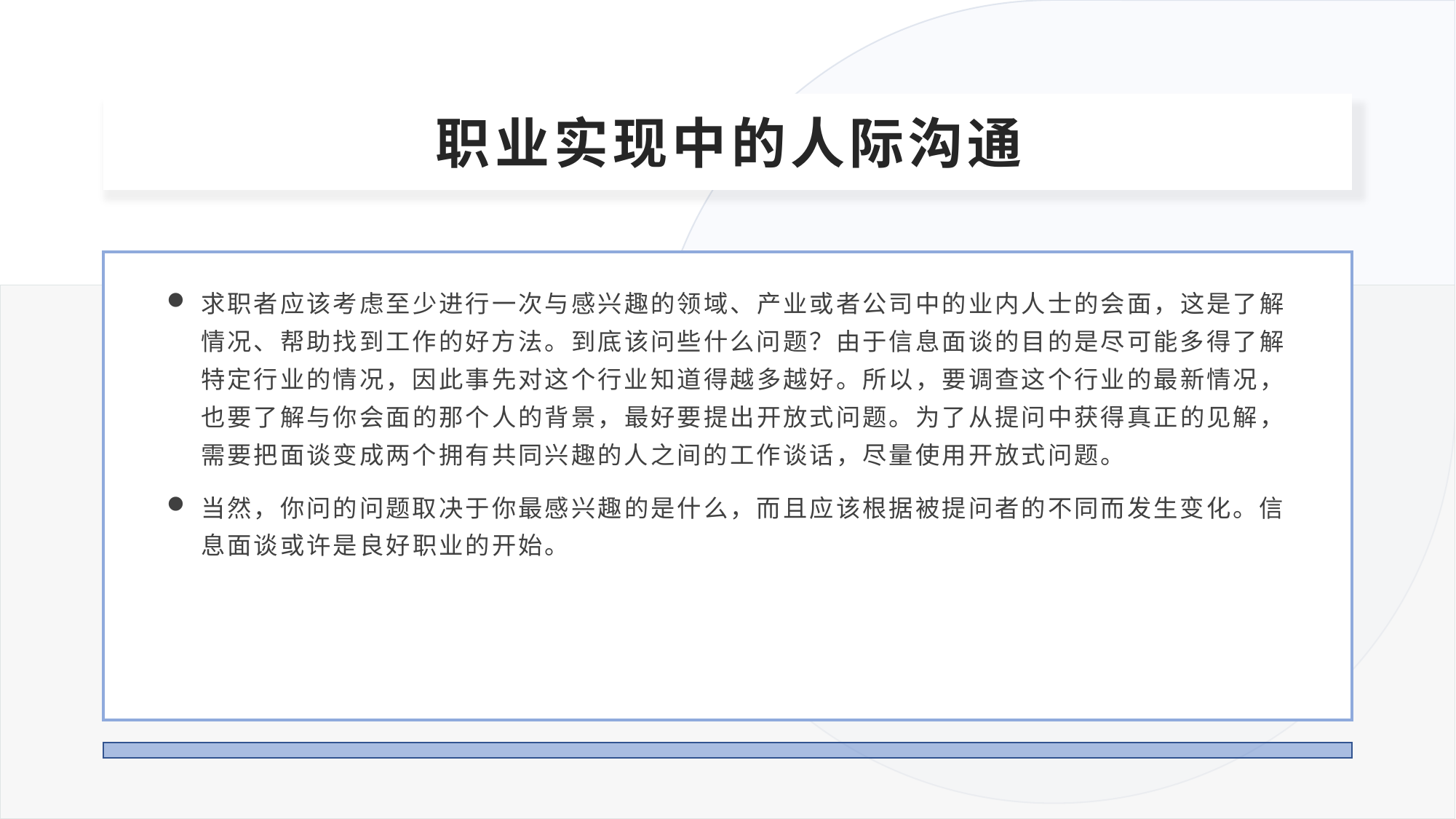

职业实现中的人际沟通

求职者应该考虑至少进行一次与感兴趣的领域、产业或者公司中的业内人士的会面，这是了解情况、帮助找到工作的好方法。到底该问些什么问题？由于信息面谈的目的是尽可能多得了解特定行业的情况，因此事先对这个行业知道得越多越好。所以，要调查这个行业的最新情况，也要了解与你会面的那个人的背景，最好要提出开放式问题。为了从提问中获得真正的见解，需要把面谈变成两个拥有共同兴趣的人之间的工作谈话，尽量使用开放式问题。
当然，你问的问题取决于你最感兴趣的是什么，而且应该根据被提问者的不同而发生变化。信息面谈或许是良好职业的开始。